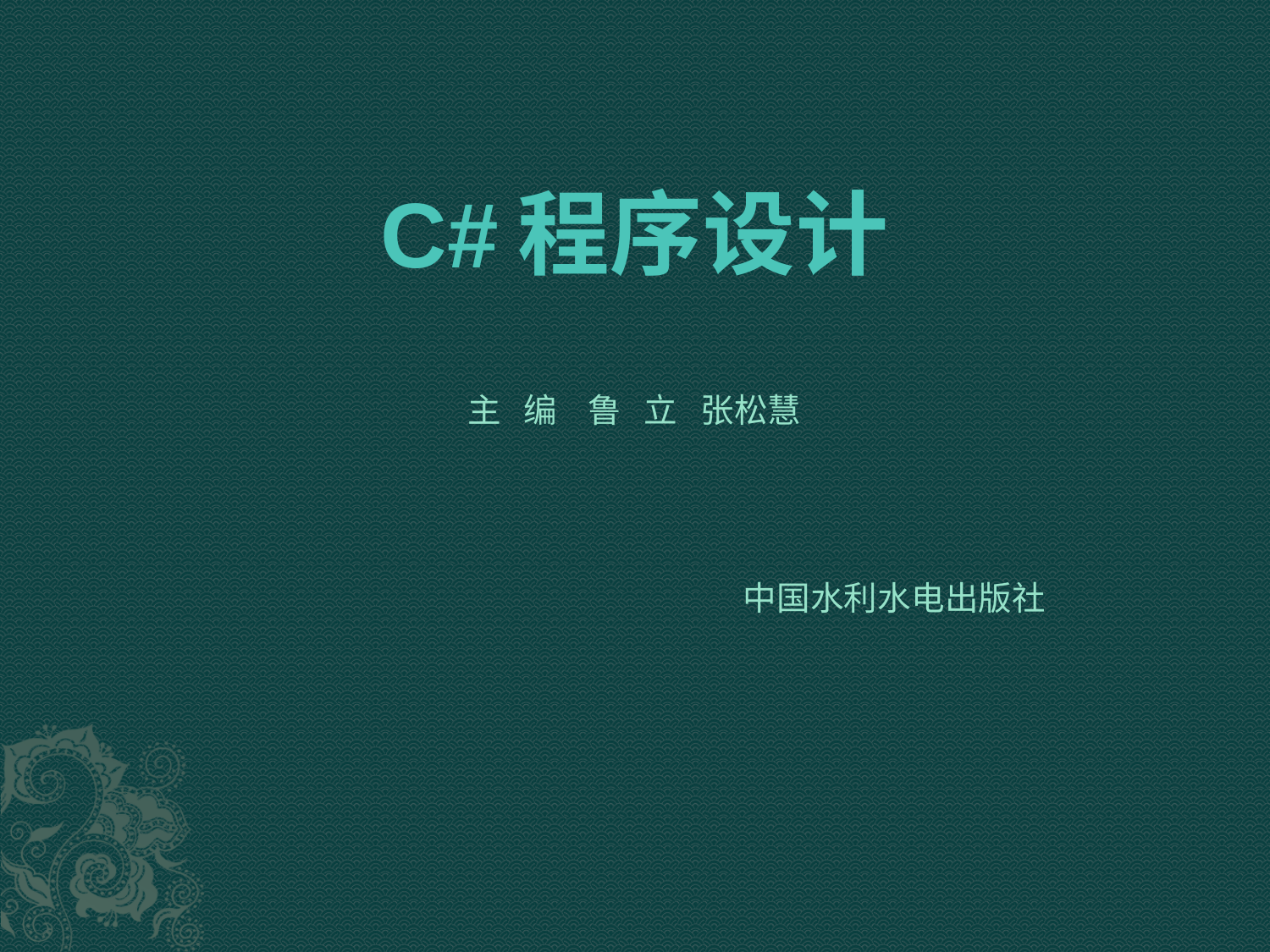

# C#程序设计
主   编    鲁   立   张松慧

中国水利水电出版社